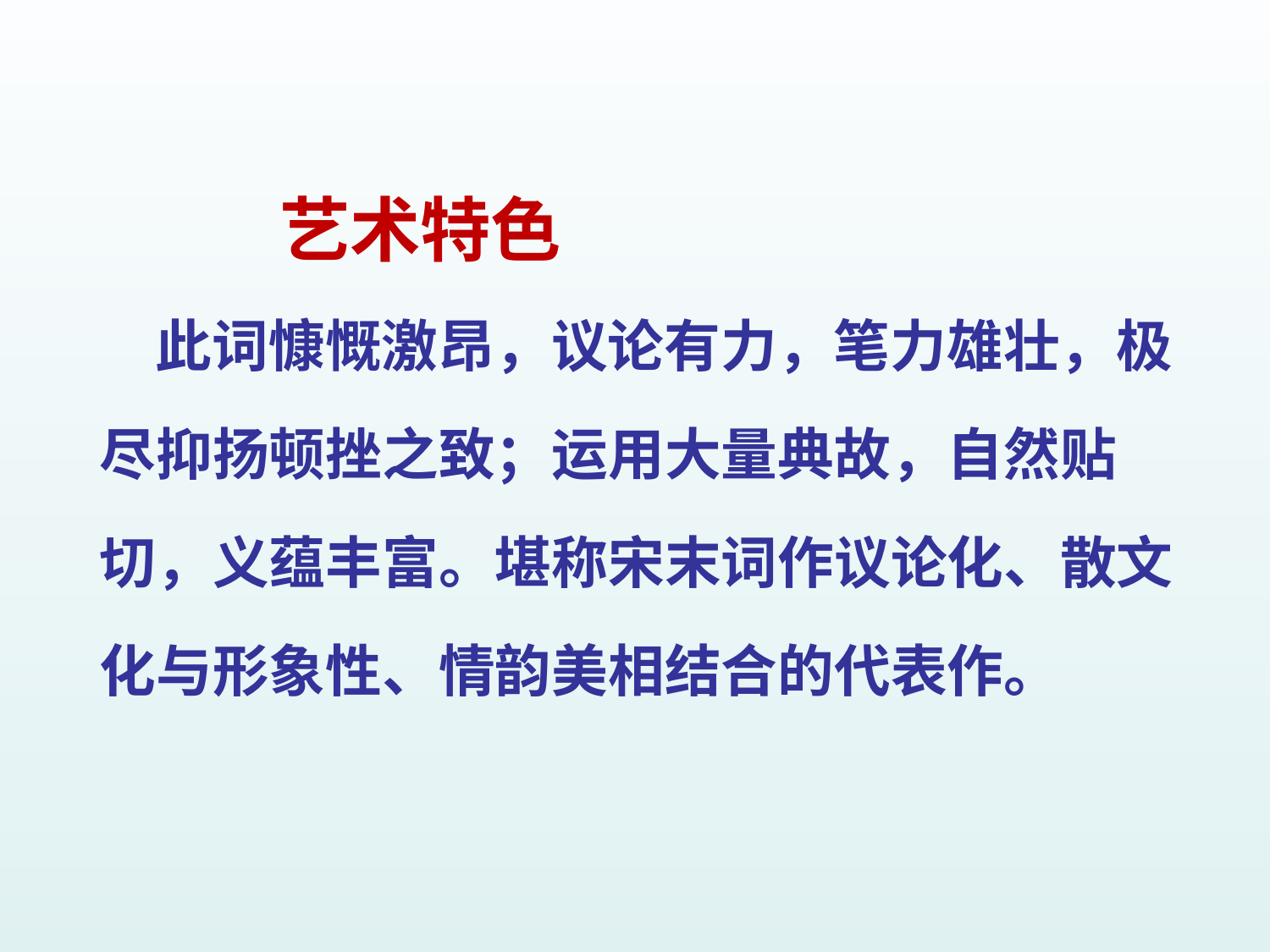

# 艺术特色 此词慷慨激昂，议论有力，笔力雄壮，极尽抑扬顿挫之致；运用大量典故，自然贴切，义蕴丰富。堪称宋末词作议论化、散文化与形象性、情韵美相结合的代表作。